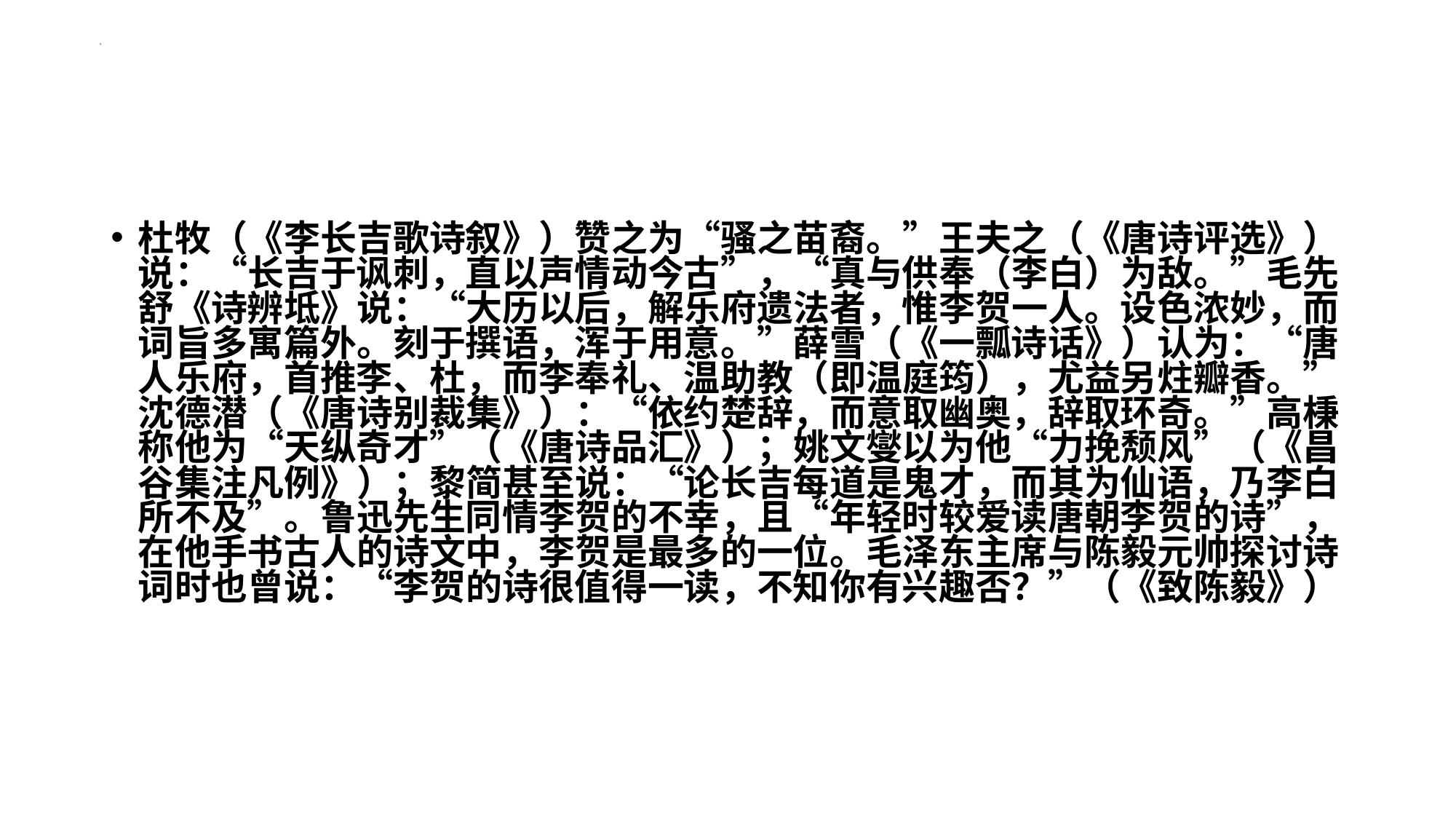

杜牧（《李长吉歌诗叙》）赞之为“骚之苗裔。”王夫之（《唐诗评选》）说：“长吉于讽刺，直以声情动今古”，“真与供奉（李白）为敌。”毛先舒《诗辨坻》说：“大历以后，解乐府遗法者，惟李贺一人。设色浓妙，而词旨多寓篇外。刻于撰语，浑于用意。”薛雪（《一瓢诗话》）认为：“唐人乐府，首推李、杜，而李奉礼、温助教（即温庭筠），尤益另炷瓣香。”沈德潜（《唐诗别裁集》）：“依约楚辞，而意取幽奥，辞取环奇。”高棅称他为“天纵奇才”（《唐诗品汇》）；姚文燮以为他“力挽颓风”（《昌谷集注凡例》）；黎简甚至说：“论长吉每道是鬼才，而其为仙语，乃李白所不及”。鲁迅先生同情李贺的不幸，且“年轻时较爱读唐朝李贺的诗”，在他手书古人的诗文中，李贺是最多的一位。毛泽东主席与陈毅元帅探讨诗词时也曾说：“李贺的诗很值得一读，不知你有兴趣否？”（《致陈毅》）